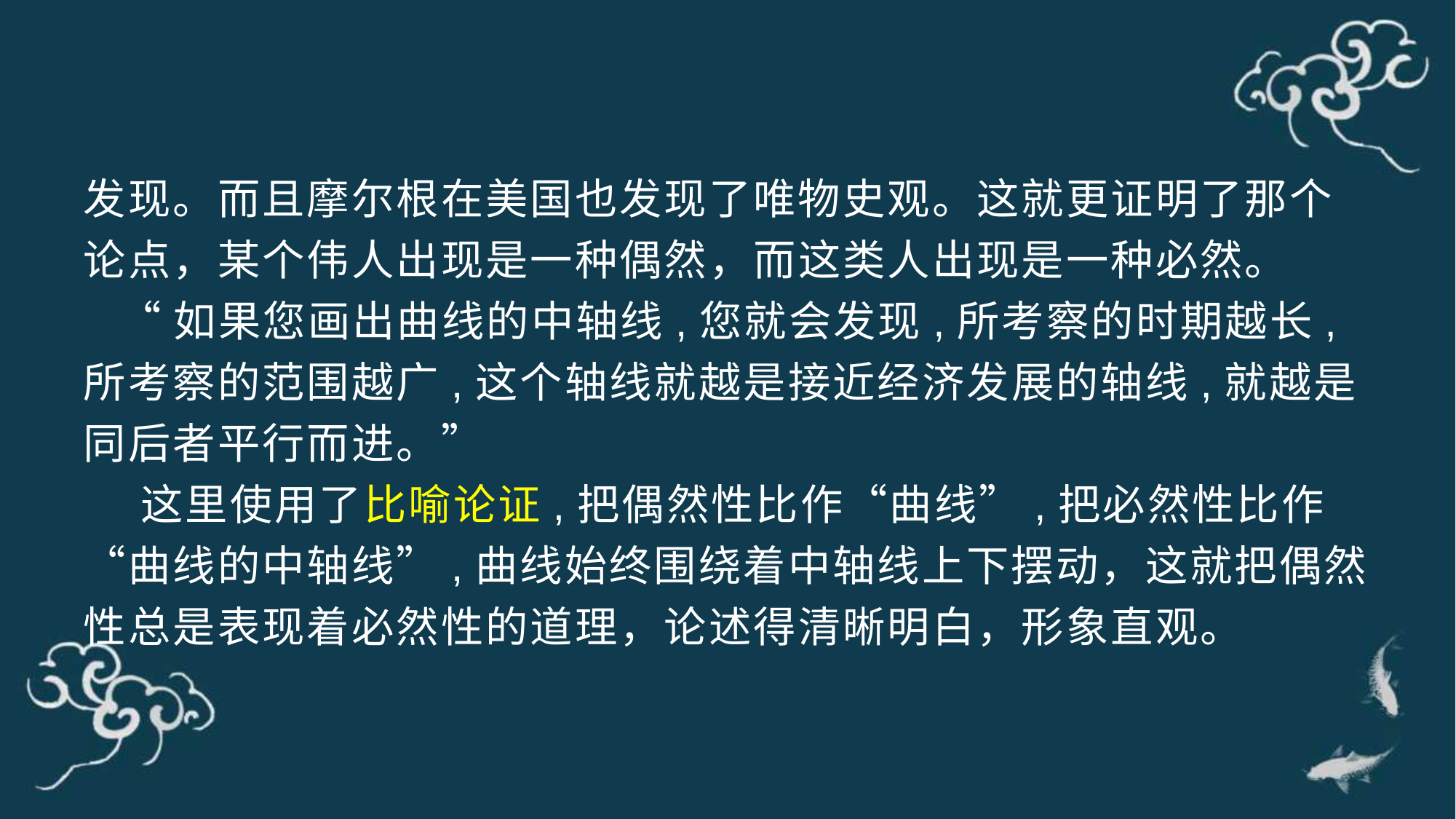

发现。而且摩尔根在美国也发现了唯物史观。这就更证明了那个论点，某个伟人出现是一种偶然，而这类人出现是一种必然。
   “如果您画出曲线的中轴线,您就会发现,所考察的时期越长,所考察的范围越广,这个轴线就越是接近经济发展的轴线,就越是同后者平行而进。”
    这里使用了比喻论证,把偶然性比作“曲线”,把必然性比作“曲线的中轴线”,曲线始终围绕着中轴线上下摆动，这就把偶然性总是表现着必然性的道理，论述得清晰明白，形象直观。